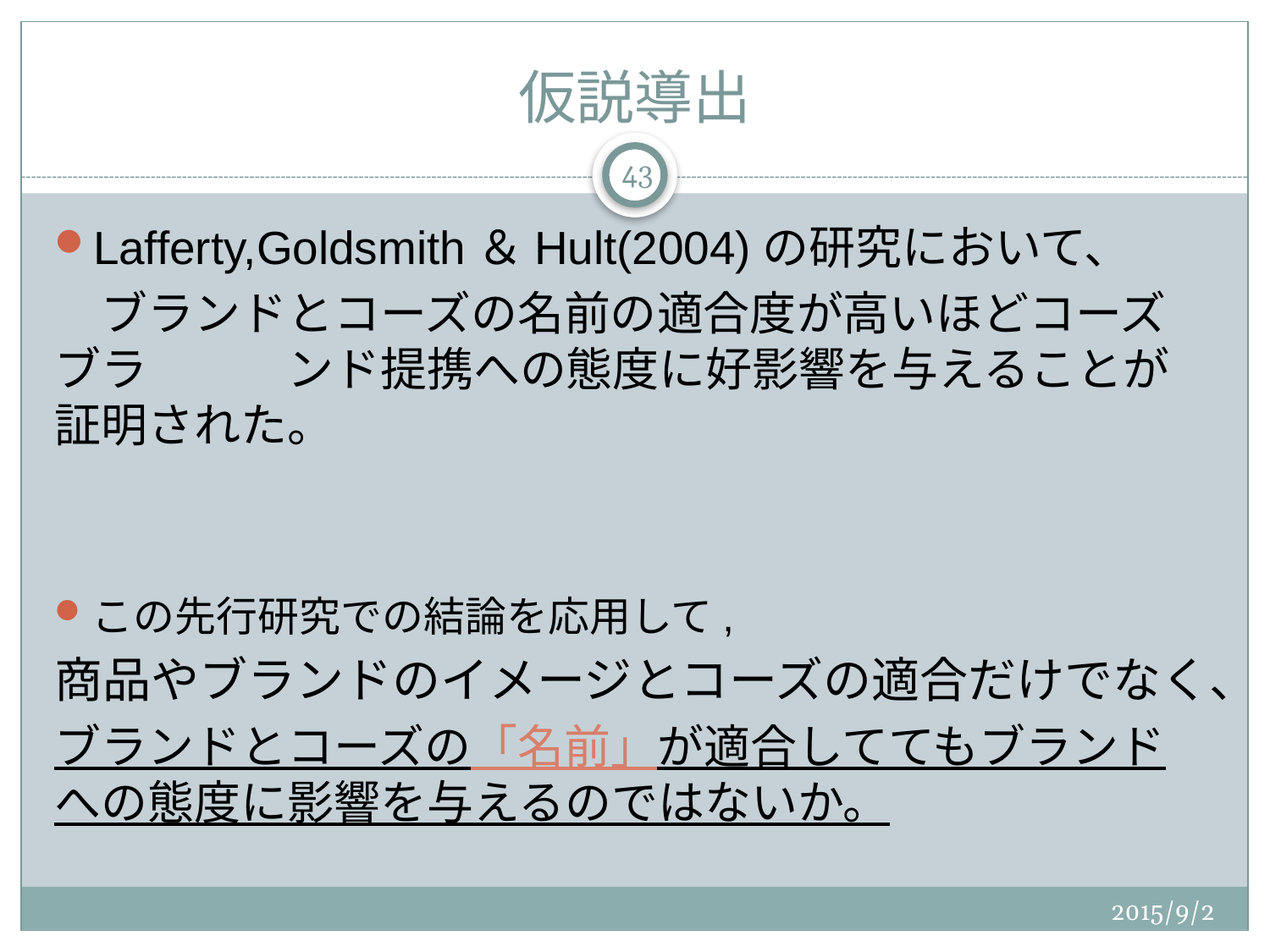

# 仮説導出
43
Lafferty,Goldsmith＆Hult(2004)の研究において、
　ブランドとコーズの名前の適合度が高いほどコーズブラ　　　ンド提携への態度に好影響を与えることが証明された。

この先行研究での結論を応用して,
商品やブランドのイメージとコーズの適合だけでなく、
ブランドとコーズの「名前」が適合しててもブランドへの態度に影響を与えるのではないか。
2015/9/2